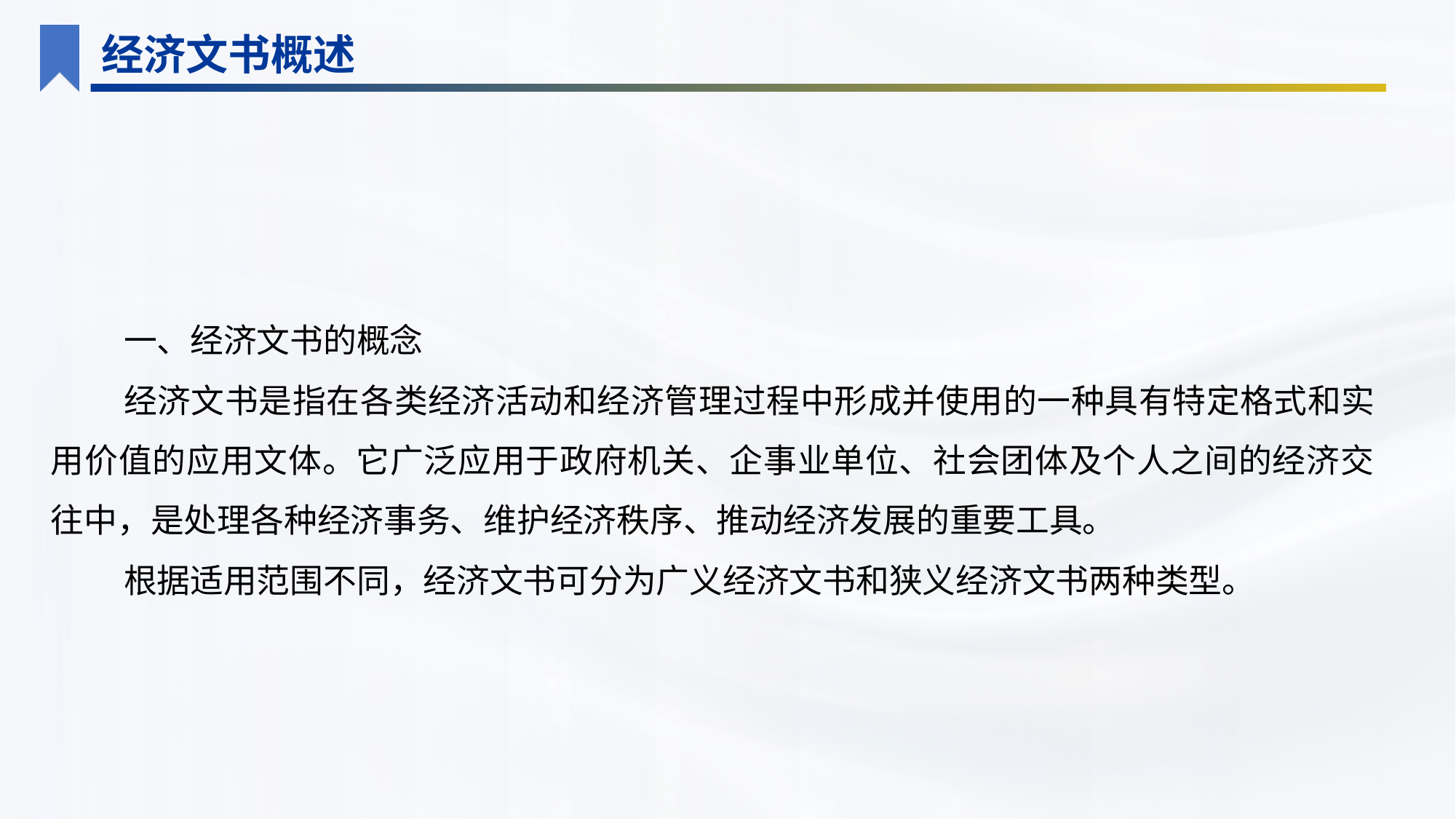

经济文书概述
一、经济文书的概念
经济文书是指在各类经济活动和经济管理过程中形成并使用的一种具有特定格式和实用价值的应用文体。它广泛应用于政府机关、企事业单位、社会团体及个人之间的经济交往中，是处理各种经济事务、维护经济秩序、推动经济发展的重要工具。
根据适用范围不同，经济文书可分为广义经济文书和狭义经济文书两种类型。